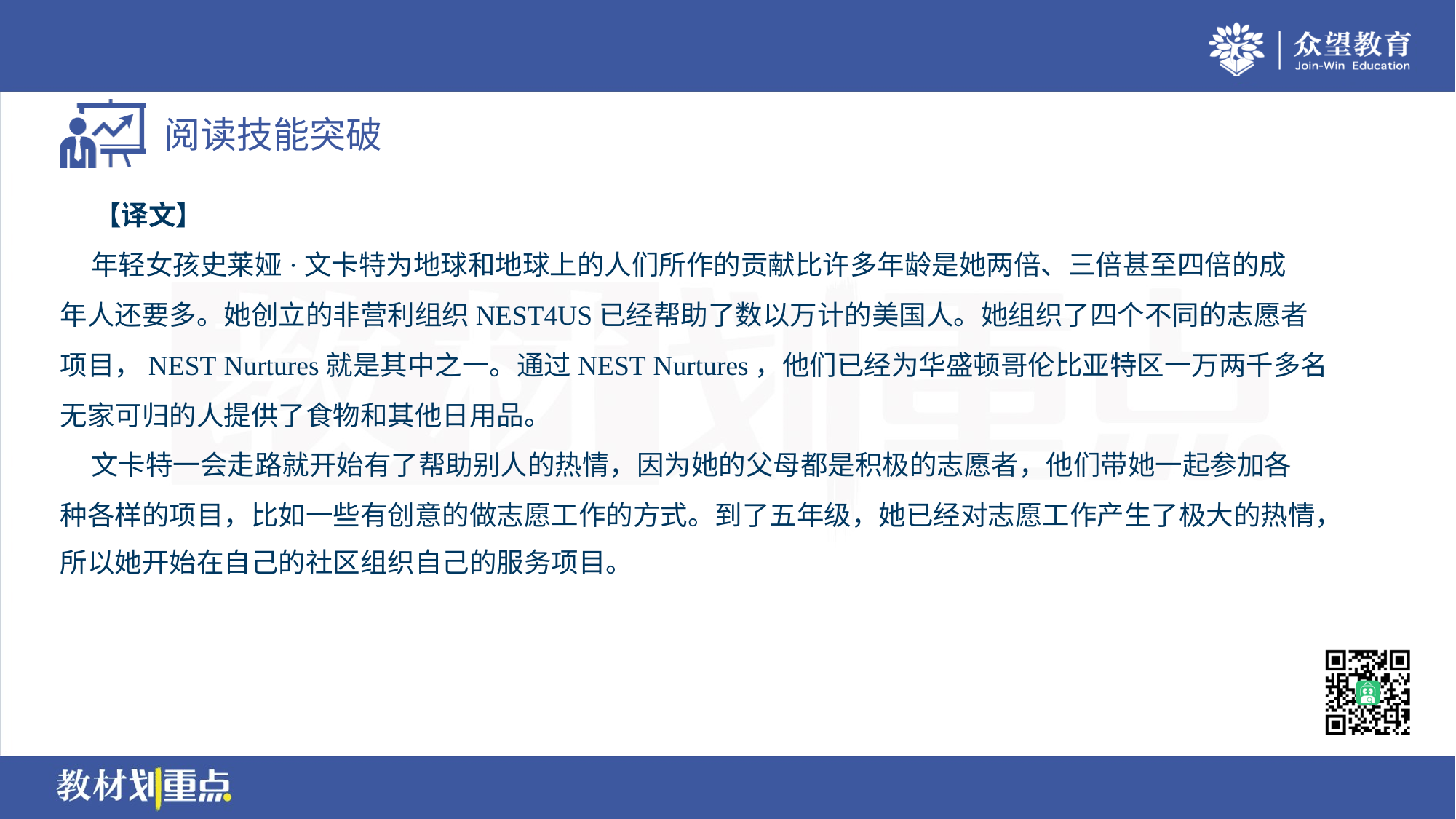

【译文】
    年轻女孩史莱娅·文卡特为地球和地球上的人们所作的贡献比许多年龄是她两倍、三倍甚至四倍的成
年人还要多。她创立的非营利组织NEST4US已经帮助了数以万计的美国人。她组织了四个不同的志愿者
项目，NEST Nurtures就是其中之一。通过NEST Nurtures，他们已经为华盛顿哥伦比亚特区一万两千多名
无家可归的人提供了食物和其他日用品。
    文卡特一会走路就开始有了帮助别人的热情，因为她的父母都是积极的志愿者，他们带她一起参加各
种各样的项目，比如一些有创意的做志愿工作的方式。到了五年级，她已经对志愿工作产生了极大的热情，
所以她开始在自己的社区组织自己的服务项目。